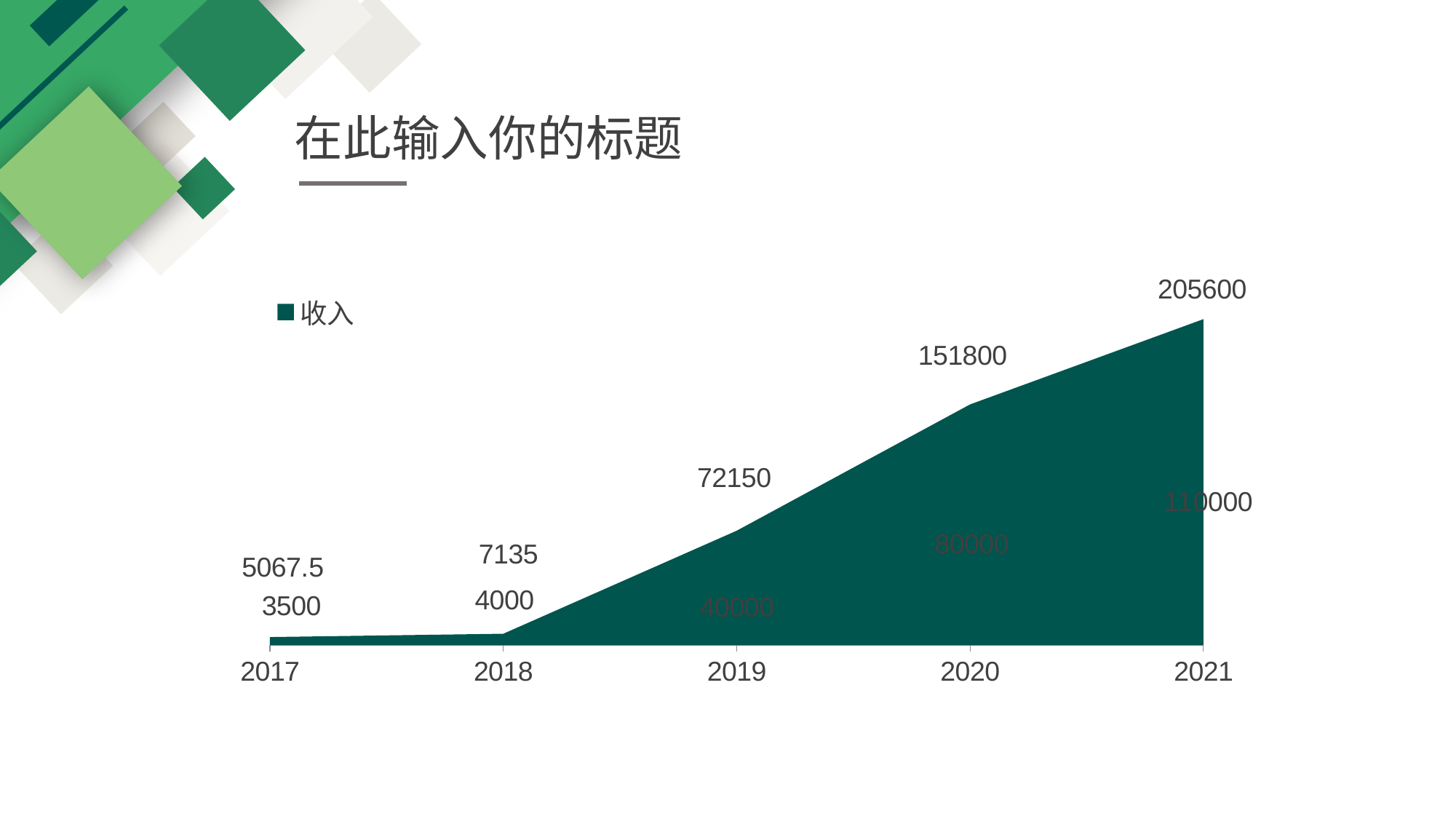

在此输入你的标题

### Chart

| Category | 收入 | 成本 |
|---|---|---|
| 2017 | 5067.5 | 3500.0 |
| 2018 | 7135.0 | 4000.0 |
| 2019 | 72150.0 | 40000.0 |
| 2020 | 151800.0 | 80000.0 |
| 2021 | 205600.0 | 110000.0 |